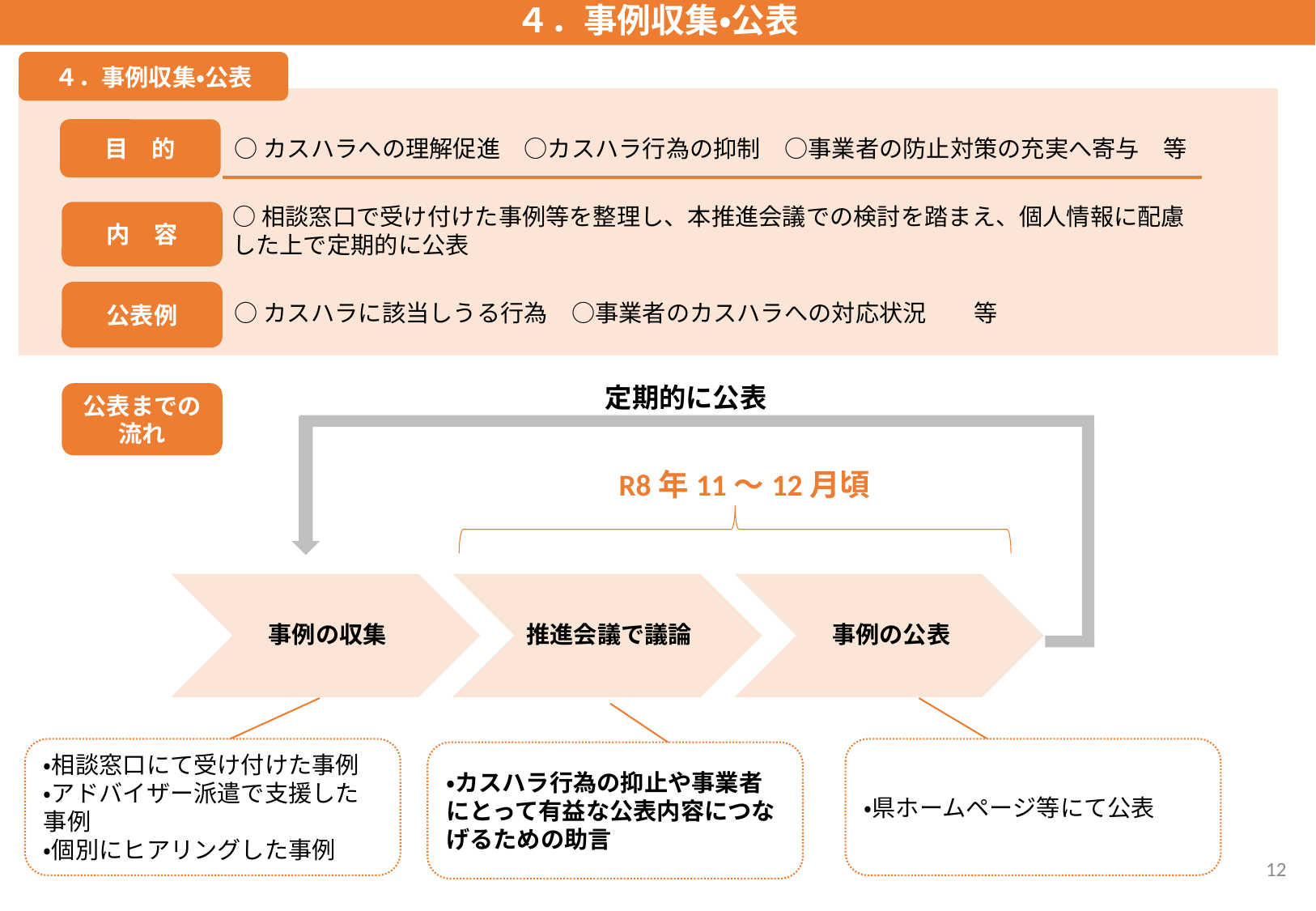

４．事例収集・公表
４．事例収集・公表

目　的
○カスハラへの理解促進　○カスハラ行為の抑制　○事業者の防止対策の充実へ寄与　等

○相談窓口で受け付けた事例等を整理し、本推進会議での検討を踏まえ、個人情報に配慮した上で定期的に公表
内　容

公表例
○カスハラに該当しうる行為　○事業者のカスハラへの対応状況　　等

事例の収集
推進会議で議論
事例の公表
定期的に公表
公表までの流れ

R8年11～12月頃

・相談窓口にて受け付けた事例
・アドバイザー派遣で支援した事例
・個別にヒアリングした事例
・県ホームページ等にて公表
・カスハラ行為の抑止や事業者にとって有益な公表内容につなげるための助言
12